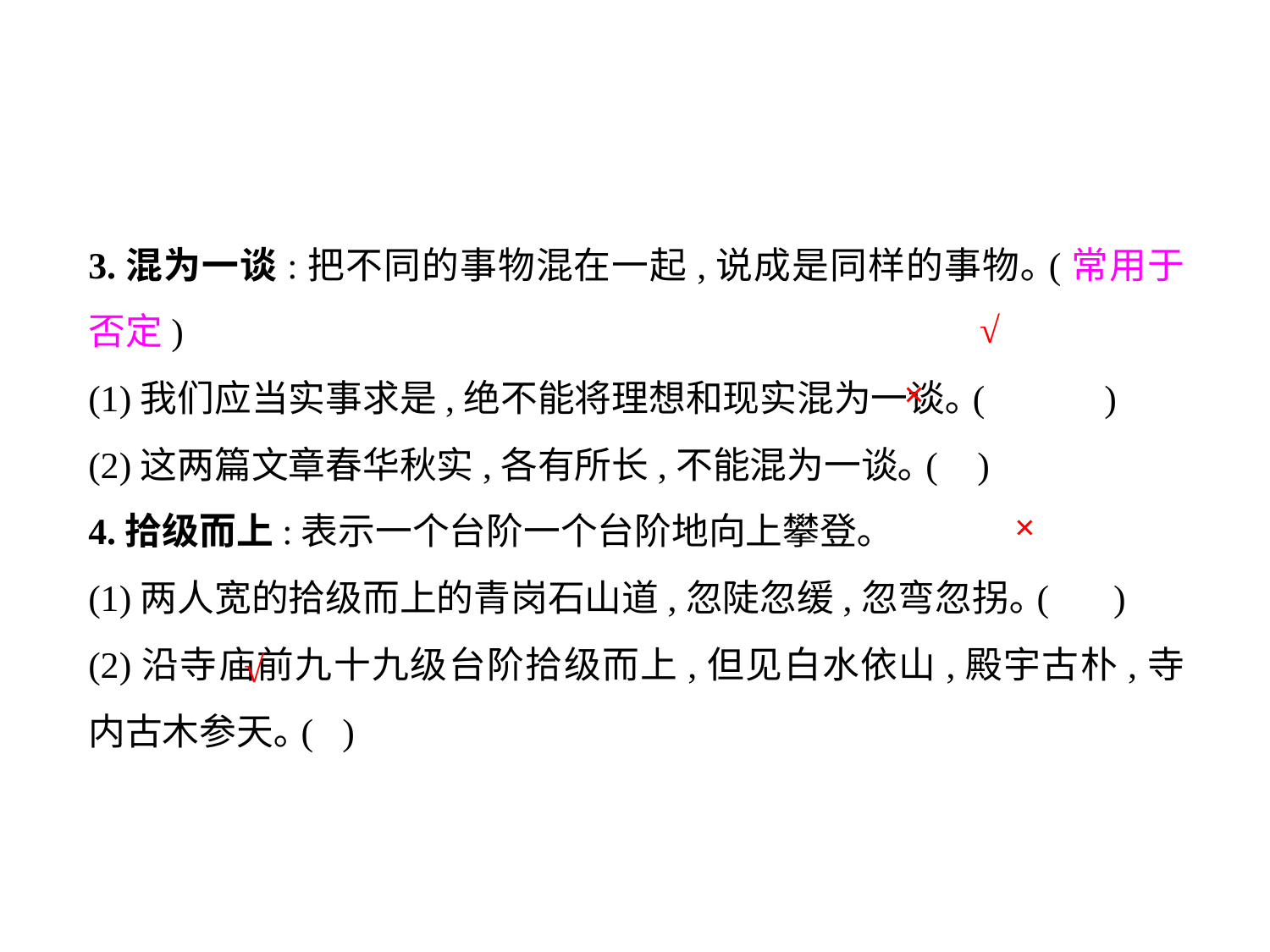

3.混为一谈:把不同的事物混在一起,说成是同样的事物｡(常用于否定)
(1)我们应当实事求是,绝不能将理想和现实混为一谈｡(	)
(2)这两篇文章春华秋实,各有所长,不能混为一谈｡(	)
4.拾级而上:表示一个台阶一个台阶地向上攀登｡
(1)两人宽的拾级而上的青岗石山道,忽陡忽缓,忽弯忽拐｡(	 )
(2)沿寺庙前九十九级台阶拾级而上,但见白水依山,殿宇古朴,寺内古木参天｡(	)
√
×
×
√